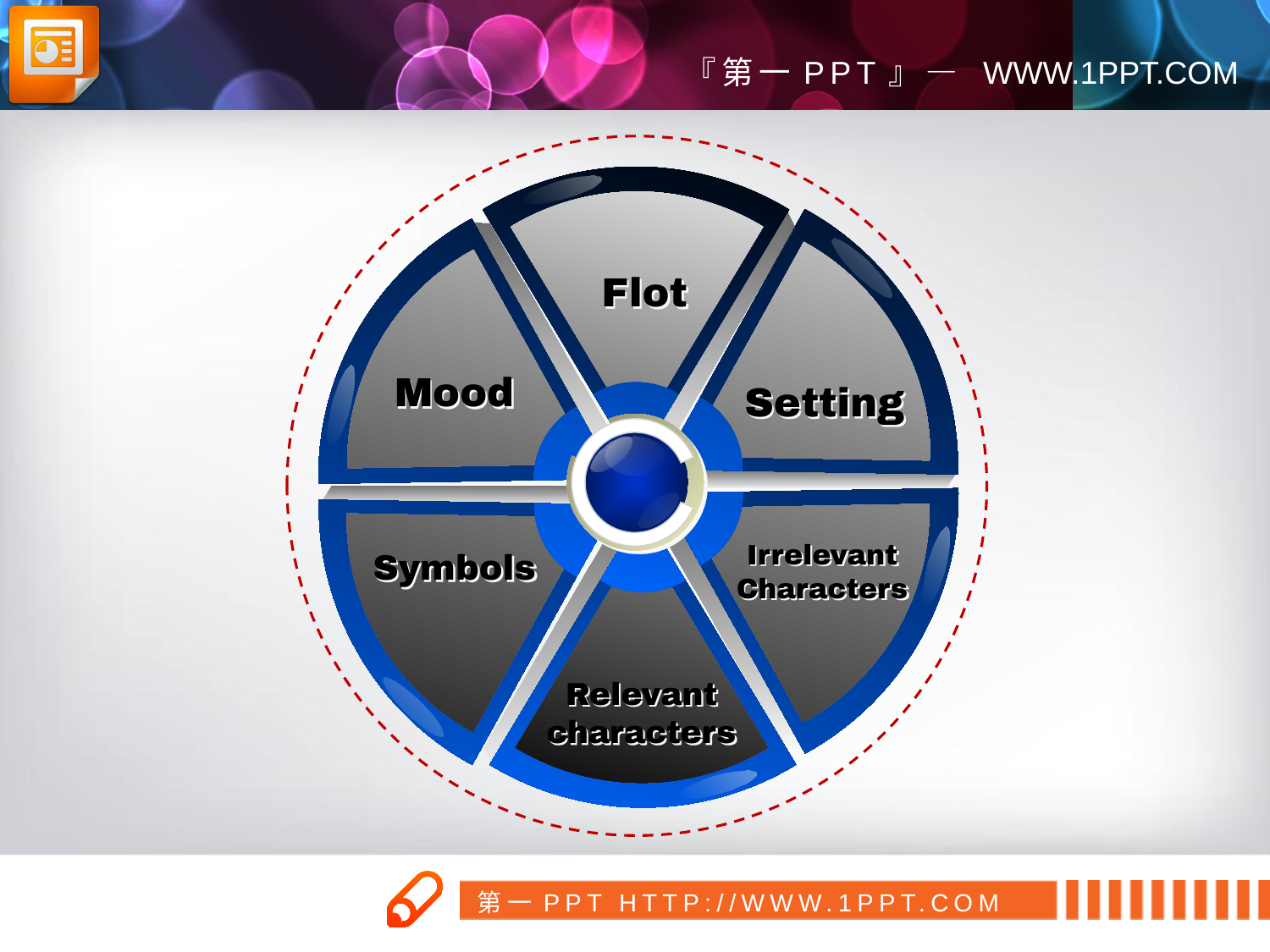

Flot
Mood
Setting
Irrelevant
Characters
Symbols
Relevant
characters
第一PPT模板网
www.1ppt.com/tubiao/